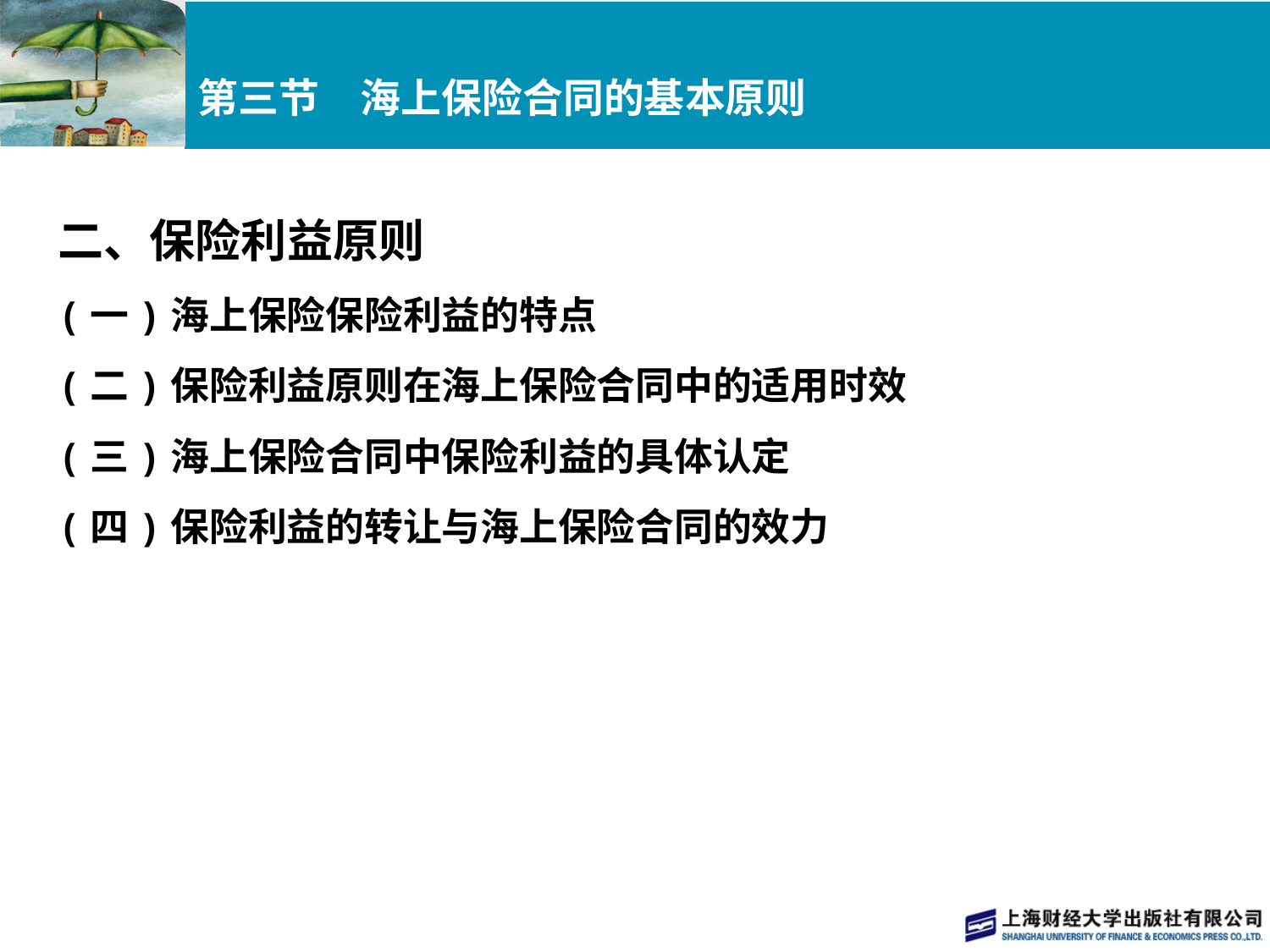

# 第三节　海上保险合同的基本原则
二、保险利益原则
(一)海上保险保险利益的特点
(二)保险利益原则在海上保险合同中的适用时效
(三)海上保险合同中保险利益的具体认定
(四)保险利益的转让与海上保险合同的效力